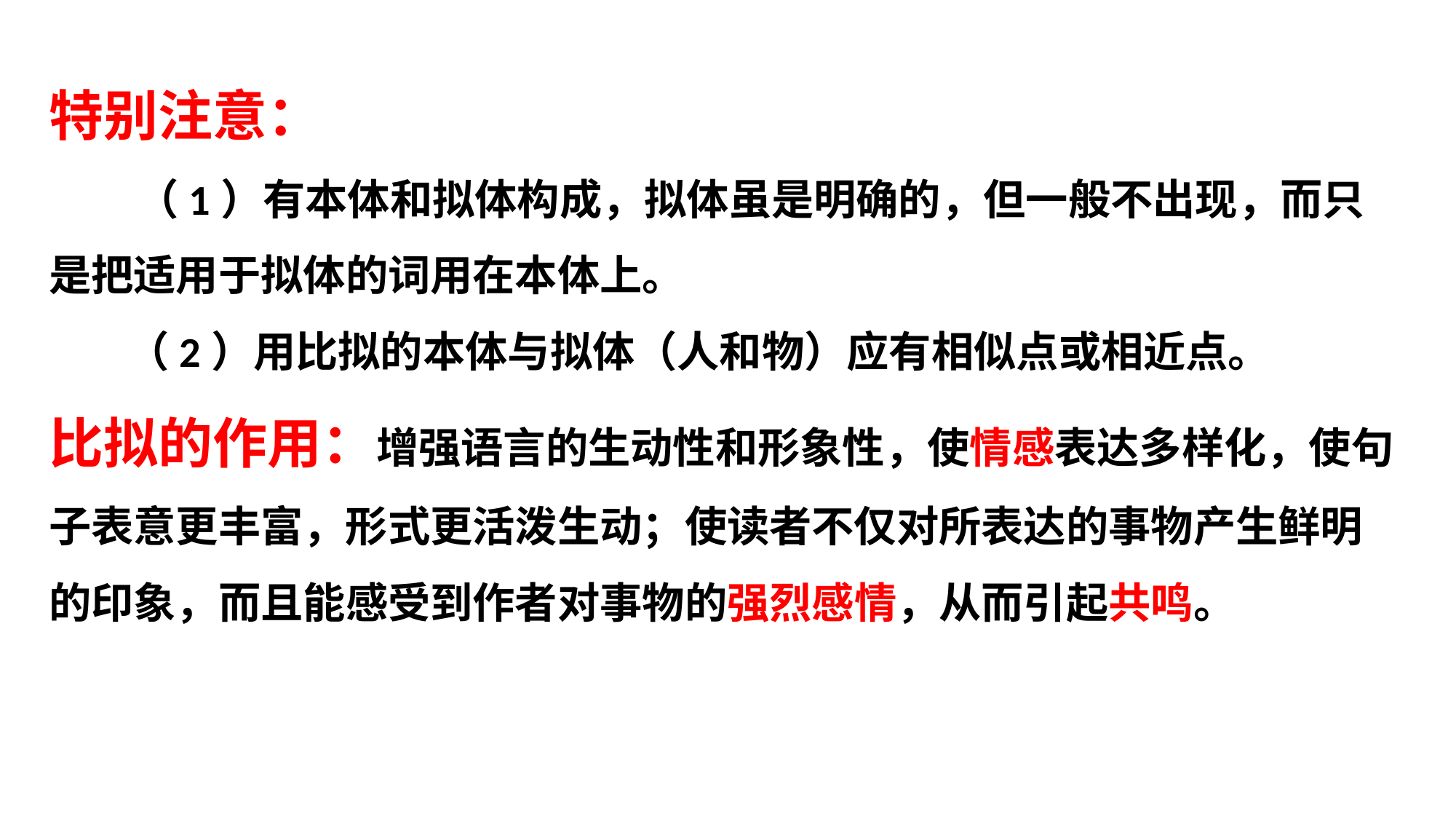

特别注意：
        （1）有本体和拟体构成，拟体虽是明确的，但一般不出现，而只是把适用于拟体的词用在本体上。
       （2）用比拟的本体与拟体（人和物）应有相似点或相近点。
比拟的作用：增强语言的生动性和形象性，使情感表达多样化，使句子表意更丰富，形式更活泼生动；使读者不仅对所表达的事物产生鲜明的印象，而且能感受到作者对事物的强烈感情，从而引起共鸣。